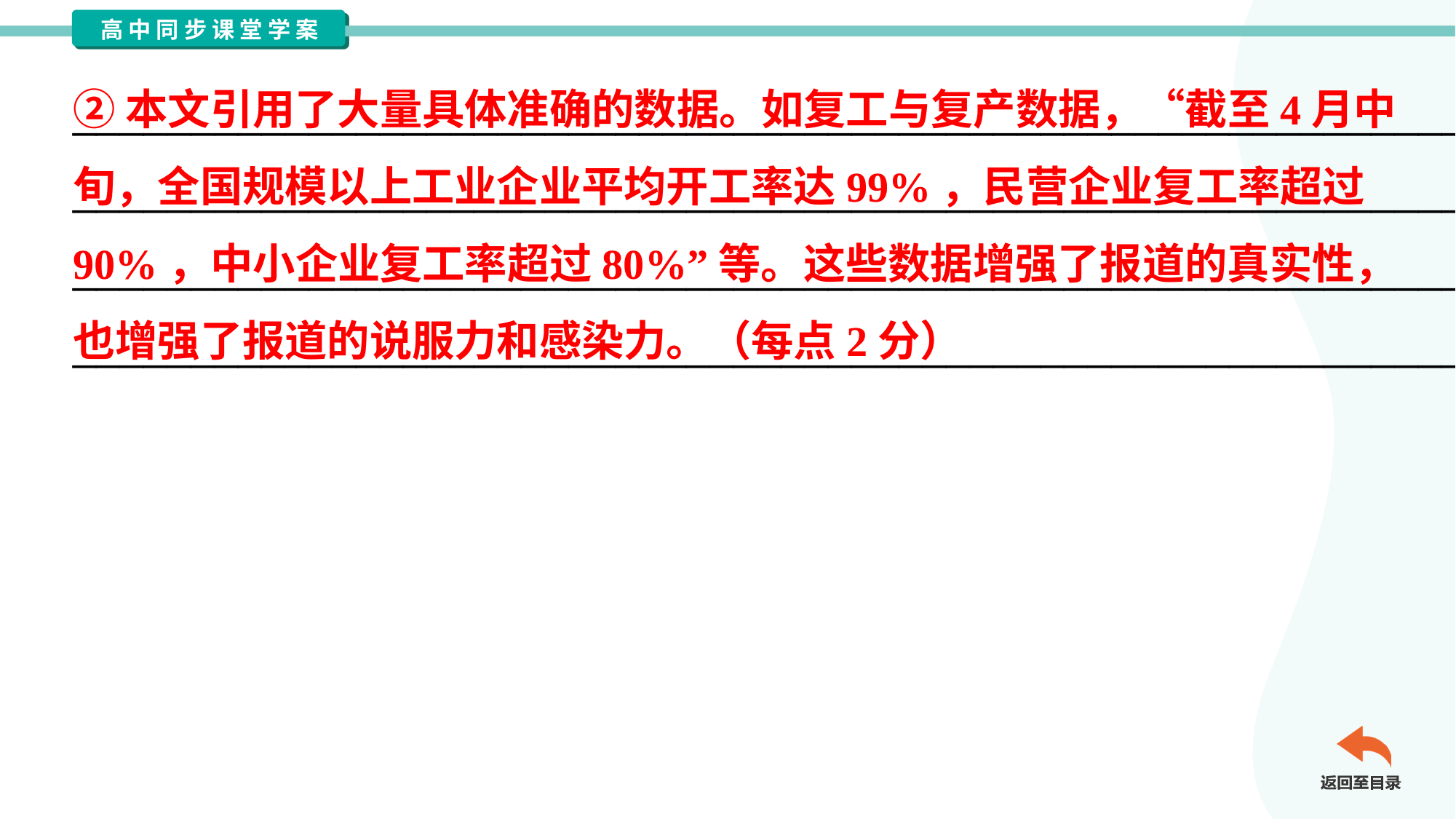

②本文引用了大量具体准确的数据。如复工与复产数据，“截至4月中
旬，全国规模以上工业企业平均开工率达99%，民营企业复工率超过
90%，中小企业复工率超过80%”等。这些数据增强了报道的真实性，
也增强了报道的说服力和感染力。（每点2分）
_____________________________________________________________
_____________________________________________________________
_____________________________________________________________
_____________________________________________________________